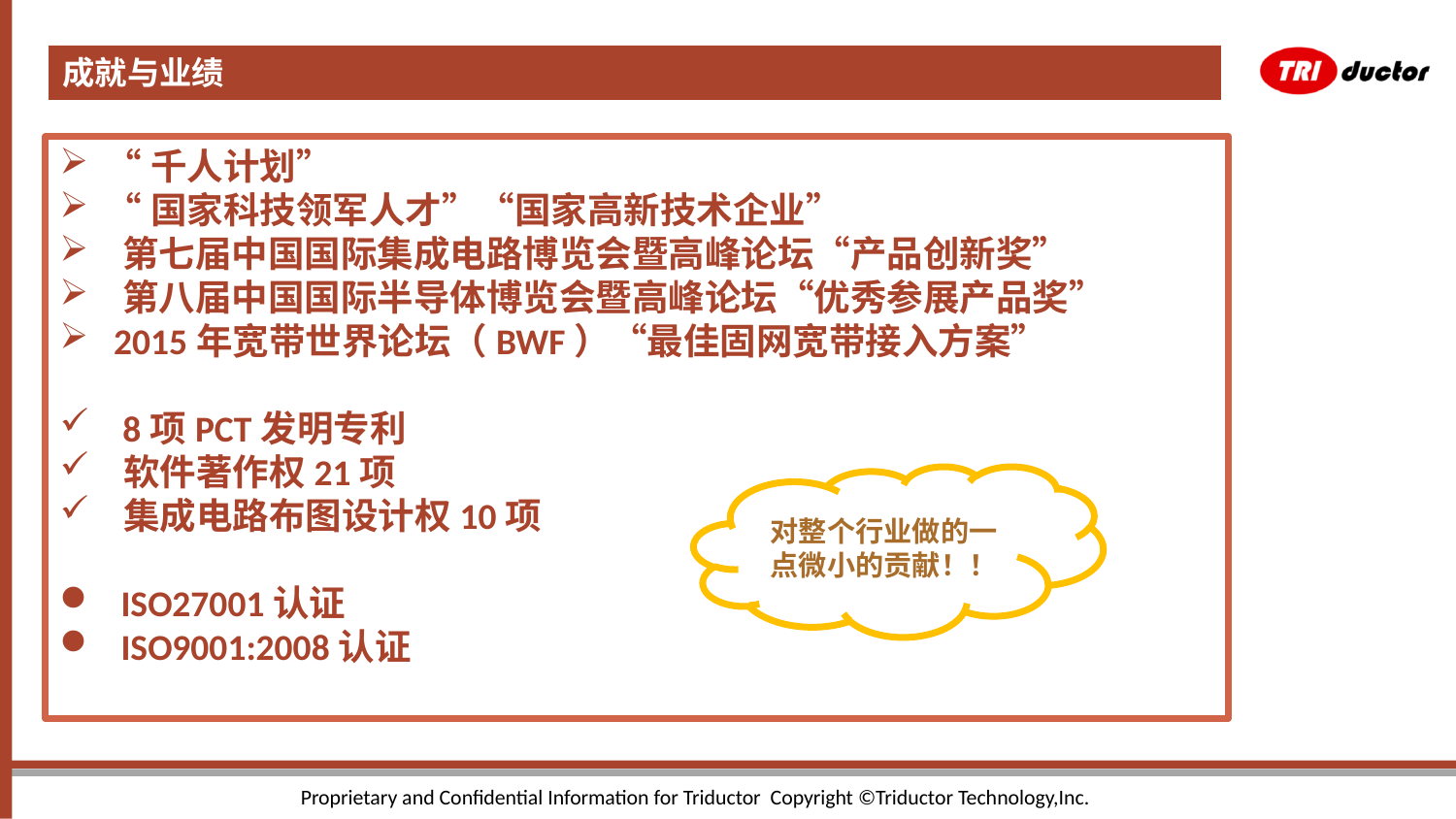

成就与业绩
#
  “千人计划”
  “国家科技领军人才”“国家高新技术企业”
   第七届中国国际集成电路博览会暨高峰论坛“产品创新奖”
   第八届中国国际半导体博览会暨高峰论坛“优秀参展产品奖”
   2015年宽带世界论坛（BWF）“最佳固网宽带接入方案”

    8项PCT发明专利
   软件著作权21项
   集成电路布图设计权10项

   ISO27001认证
   ISO9001:2008认证

对整个行业做的一点微小的贡献！！
Proprietary and Confidential Information for Triductor  Copyright ©Triductor Technology,Inc.